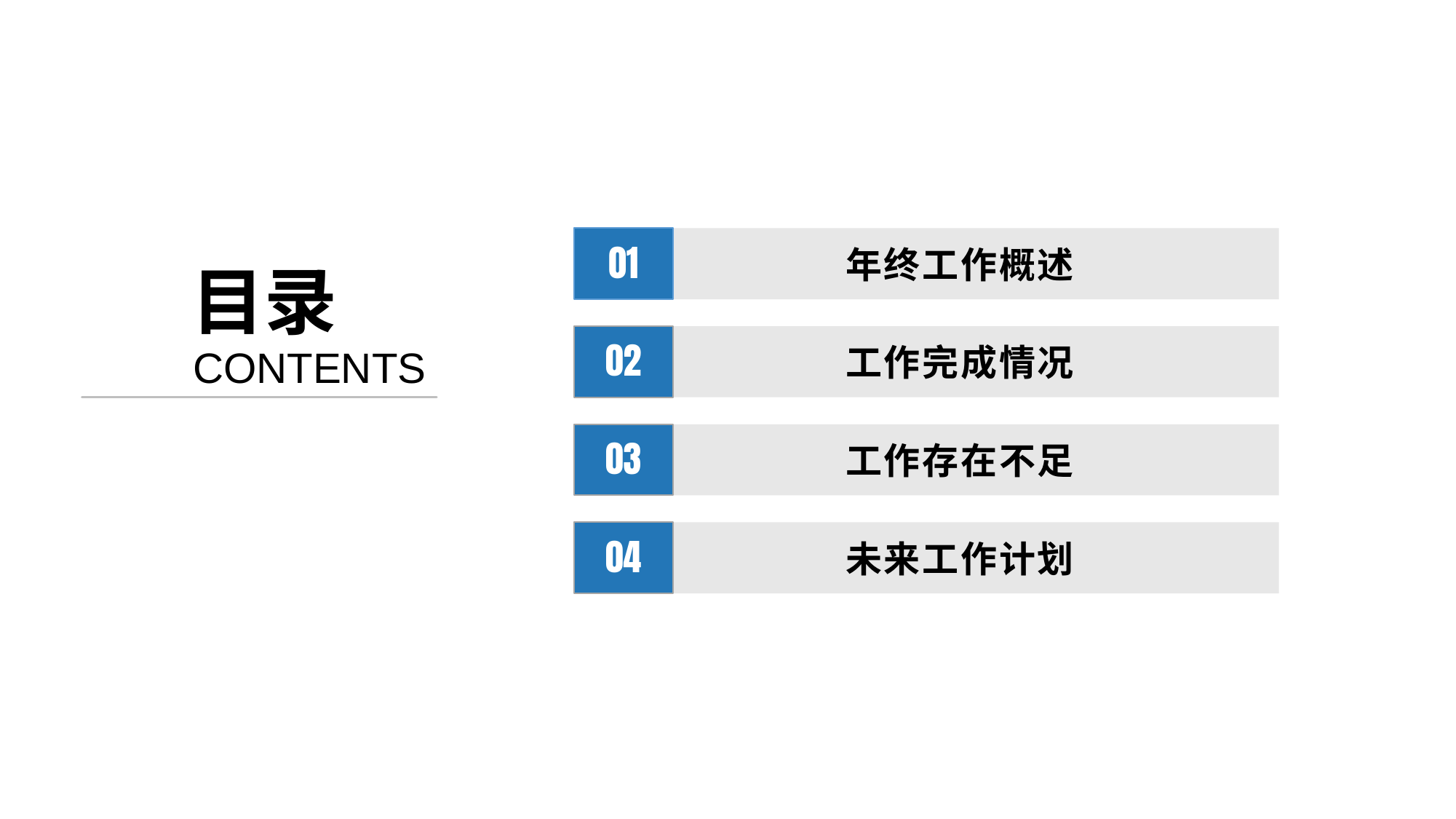

目录
01
年终工作概述
CONTENTS
02
工作完成情况
03
工作存在不足
04
未来工作计划